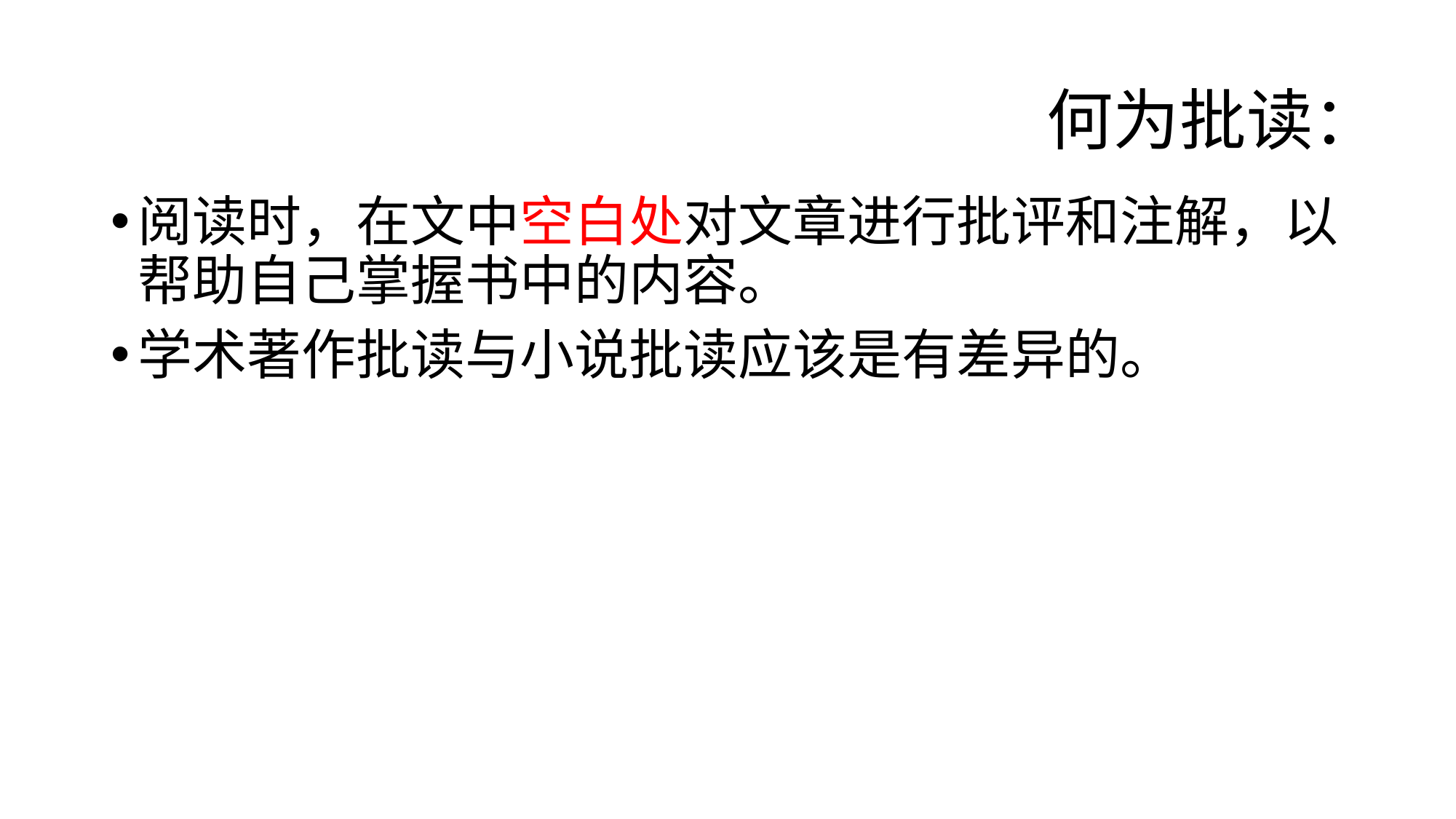

# 何为批读：
阅读时，在文中空白处对文章进行批评和注解，以帮助自己掌握书中的内容。
学术著作批读与小说批读应该是有差异的。